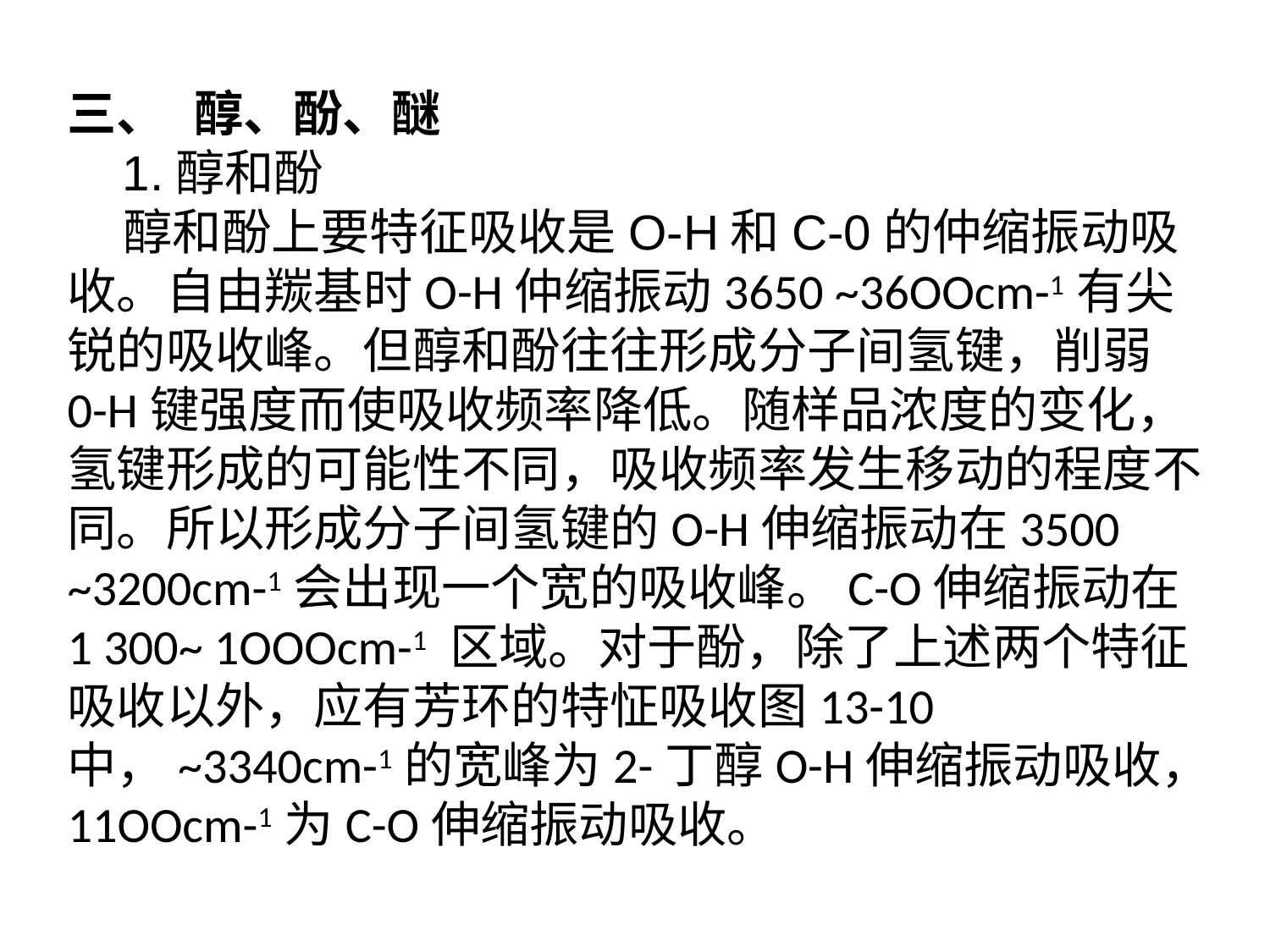

三、	醇、酚、醚
    1.醇和酚
    醇和酚上要特征吸收是O-H和C-0的仲缩振动吸收。自由羰基时O-H仲缩振动3650 ~36OOcm-1有尖锐的吸收峰。但醇和酚往往形成分子间氢键，削弱0-H键强度而使吸收频率降低。随样品浓度的变化，氢键形成的可能性不同，吸收频率发生移动的程度不同。所以形成分子间氢键的O-H伸缩振动在3500 ~3200cm-1会出现一个宽的吸收峰。C-O伸缩振动在1 300~ 1OOOcm-1 区域。对于酚，除了上述两个特征吸收以外，应有芳环的特怔吸收图13-10中，~3340cm-1的宽峰为2-丁醇O-H伸缩振动吸收，11OOcm-1为C-O伸缩振动吸收。